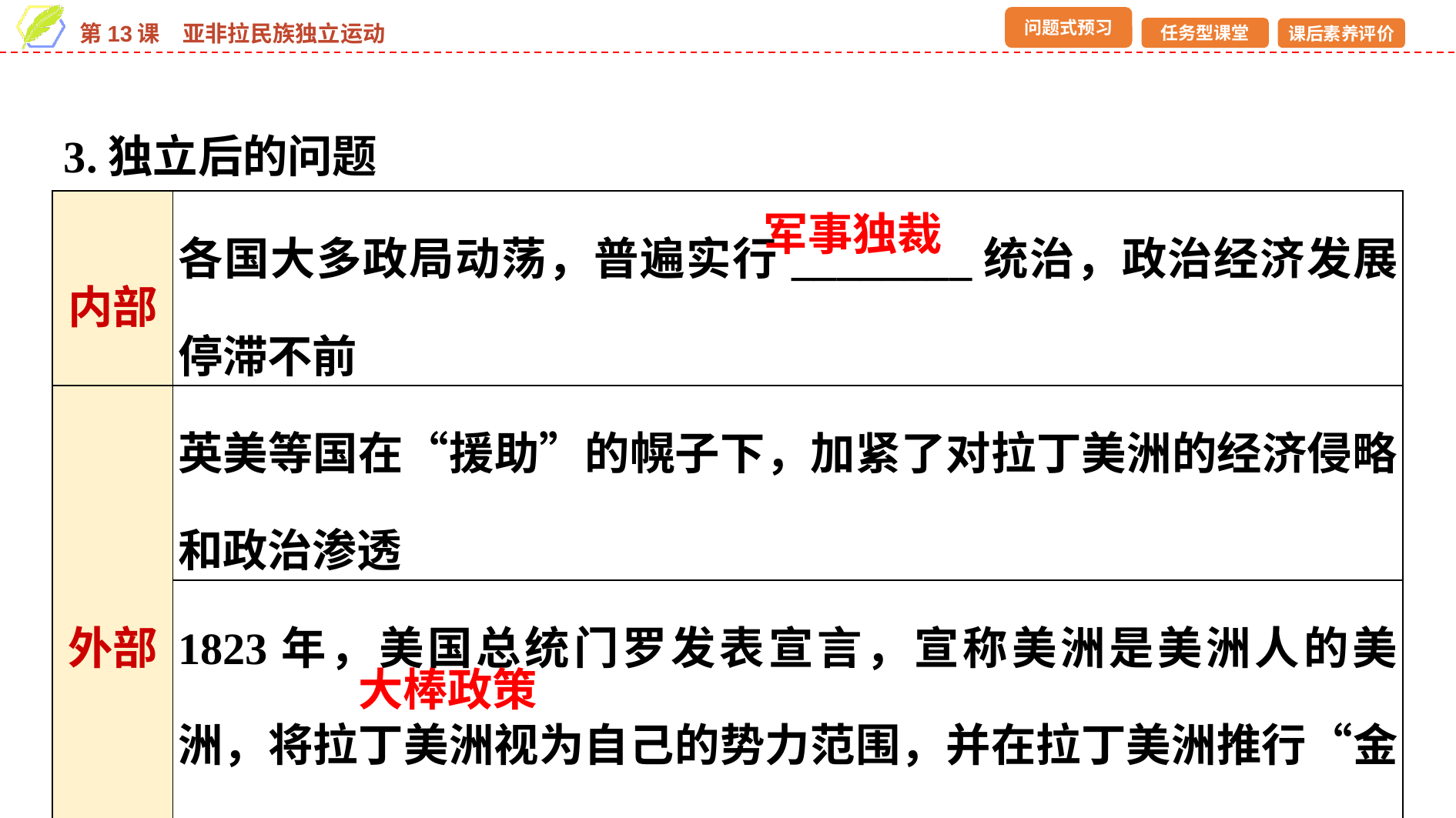

3.独立后的问题
| 内部 | 各国大多政局动荡，普遍实行\_\_\_\_\_\_\_\_统治，政治经济发展停滞不前 |
| --- | --- |
| 外部 | 英美等国在“援助”的幌子下，加紧了对拉丁美洲的经济侵略和政治渗透 |
|  | 1823年，美国总统门罗发表宣言，宣称美洲是美洲人的美洲，将拉丁美洲视为自己的势力范围，并在拉丁美洲推行“金元外交”和“\_\_\_\_\_\_\_\_” |
军事独裁
大棒政策